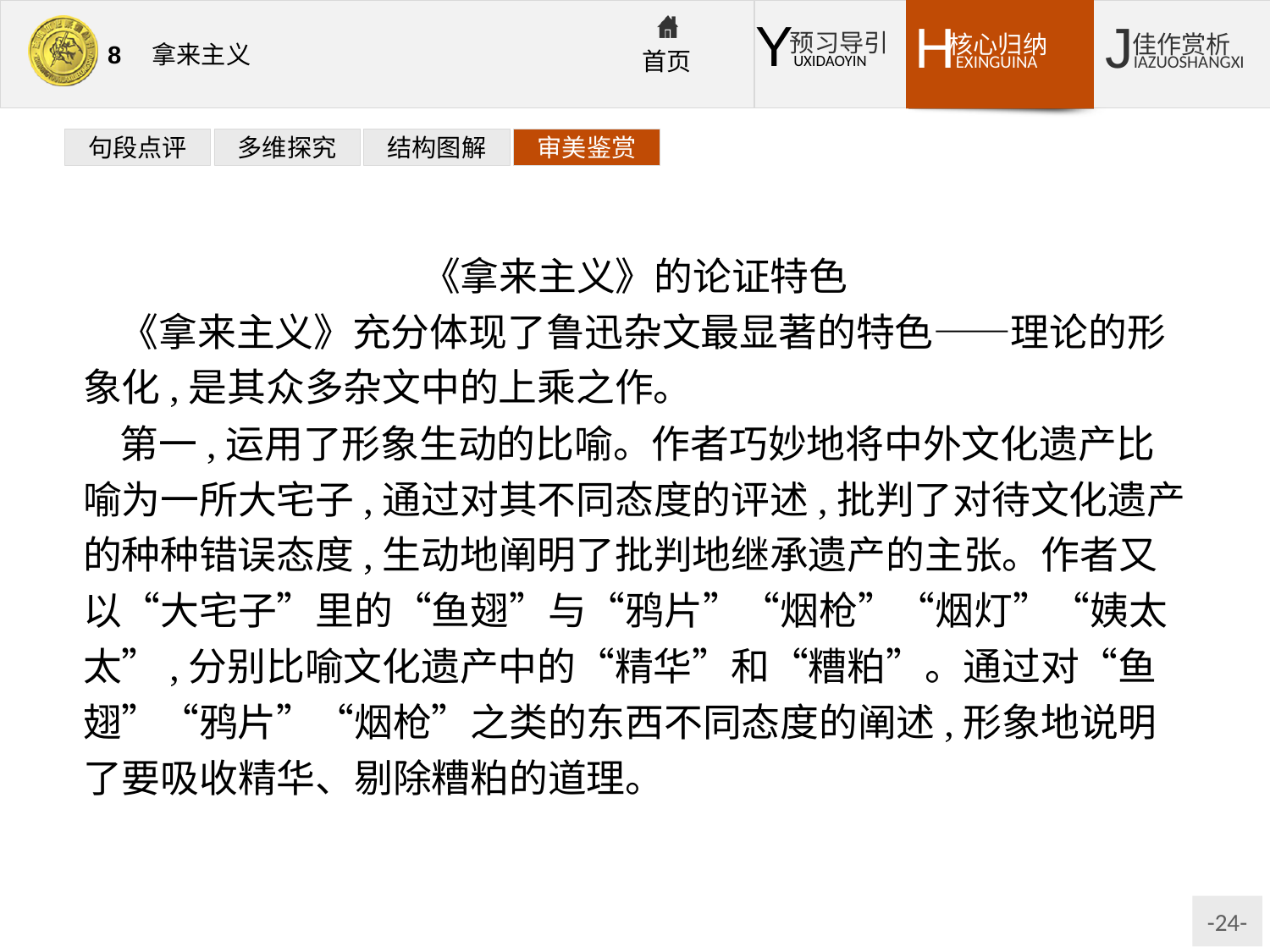

句段点评
多维探究
结构图解
审美鉴赏
《拿来主义》的论证特色
《拿来主义》充分体现了鲁迅杂文最显著的特色——理论的形象化,是其众多杂文中的上乘之作。
第一,运用了形象生动的比喻。作者巧妙地将中外文化遗产比喻为一所大宅子,通过对其不同态度的评述,批判了对待文化遗产的种种错误态度,生动地阐明了批判地继承遗产的主张。作者又以“大宅子”里的“鱼翅”与“鸦片”“烟枪”“烟灯”“姨太太”,分别比喻文化遗产中的“精华”和“糟粕”。通过对“鱼翅”“鸦片”“烟枪”之类的东西不同态度的阐述,形象地说明了要吸收精华、剔除糟粕的道理。